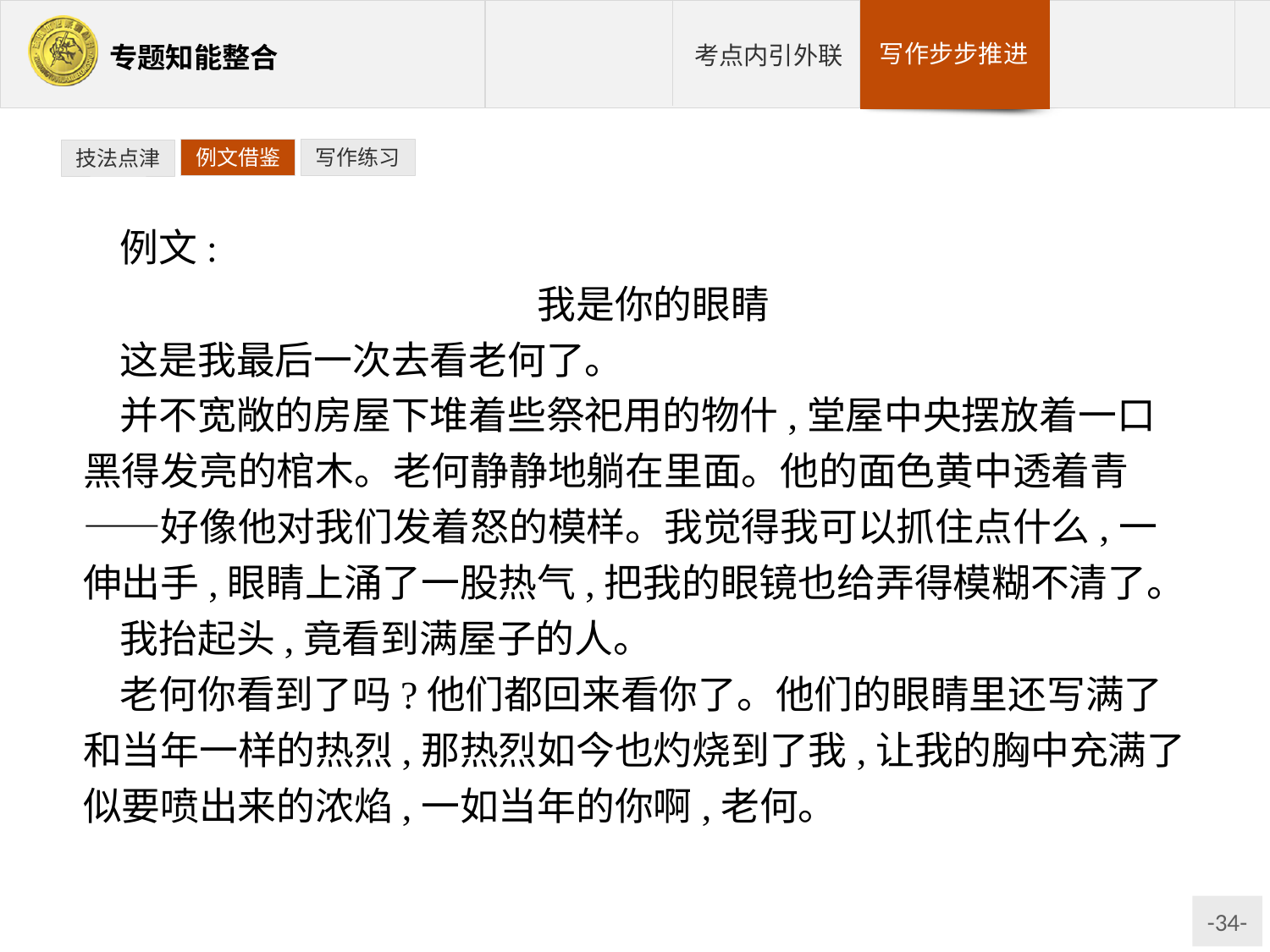

例文借鉴
写作练习
技法点津
例文:
我是你的眼睛
这是我最后一次去看老何了。
并不宽敞的房屋下堆着些祭祀用的物什,堂屋中央摆放着一口黑得发亮的棺木。老何静静地躺在里面。他的面色黄中透着青——好像他对我们发着怒的模样。我觉得我可以抓住点什么,一伸出手,眼睛上涌了一股热气,把我的眼镜也给弄得模糊不清了。
我抬起头,竟看到满屋子的人。
老何你看到了吗?他们都回来看你了。他们的眼睛里还写满了和当年一样的热烈,那热烈如今也灼烧到了我,让我的胸中充满了似要喷出来的浓焰,一如当年的你啊,老何。